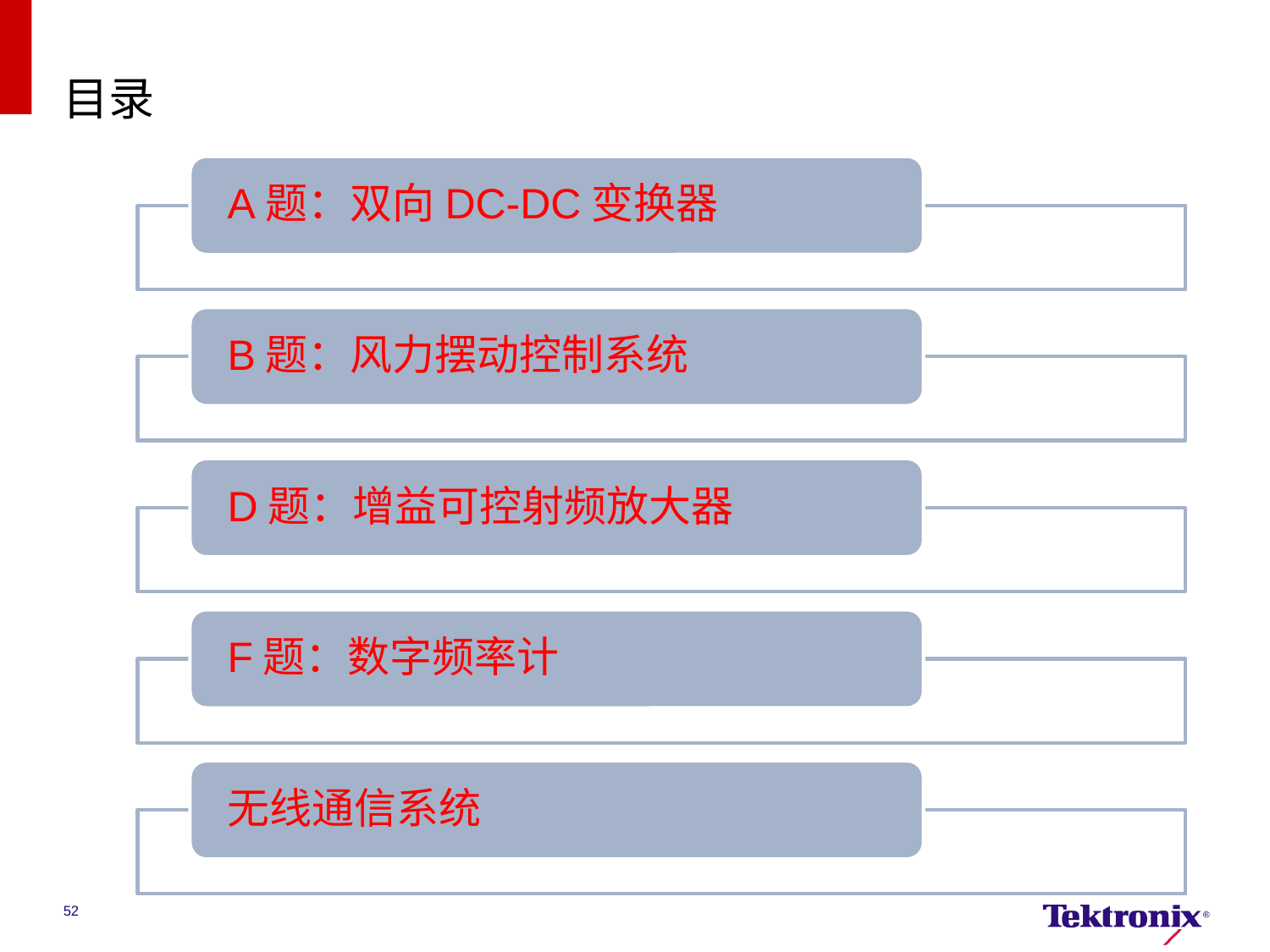

# 目录
A题：双向DC-DC变换器
B题：风力摆动控制系统
D题：增益可控射频放大器
F题：数字频率计
无线通信系统
52